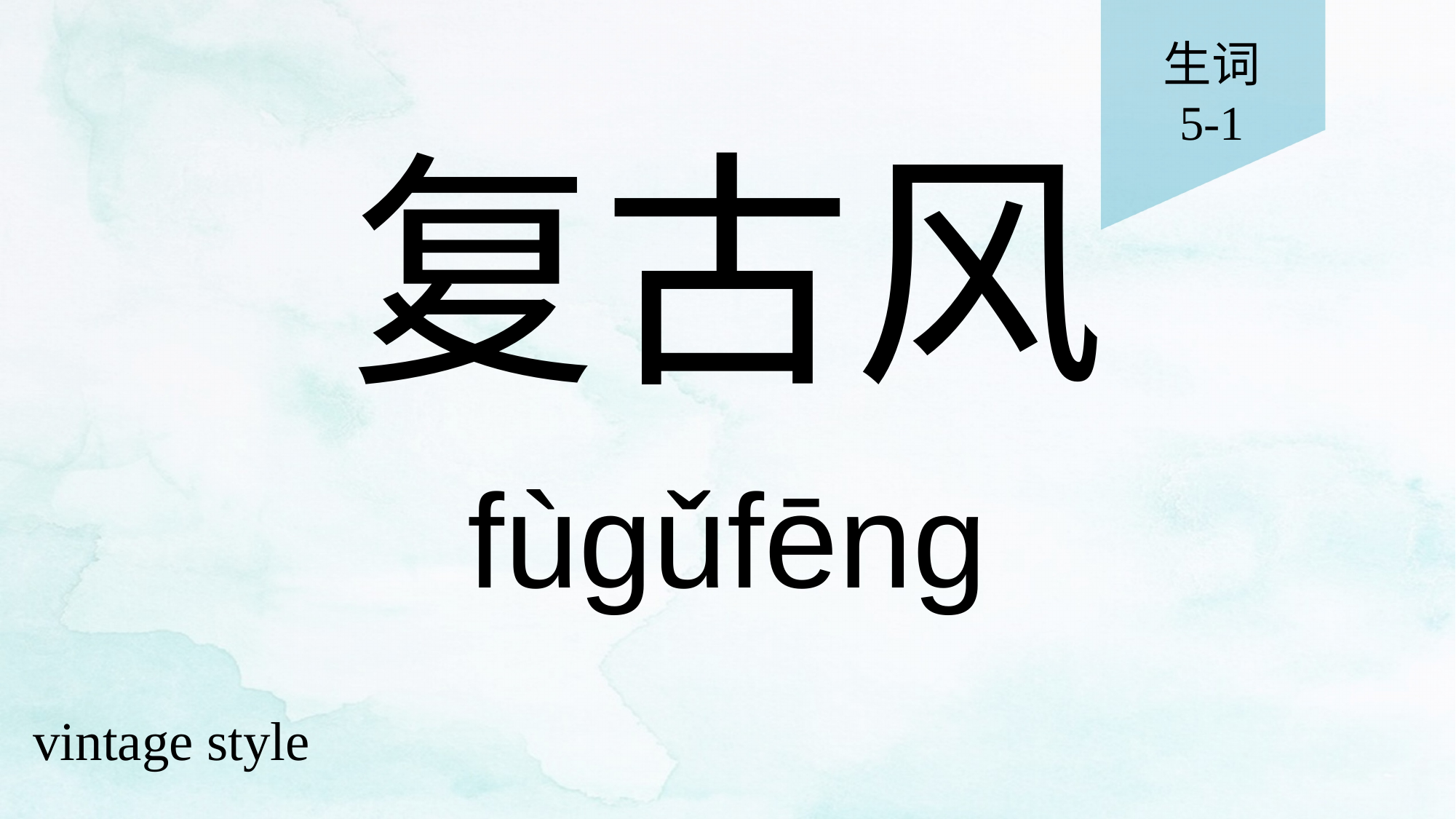

生词
5-1
# 复古风
fùgǔfēng
vintage style